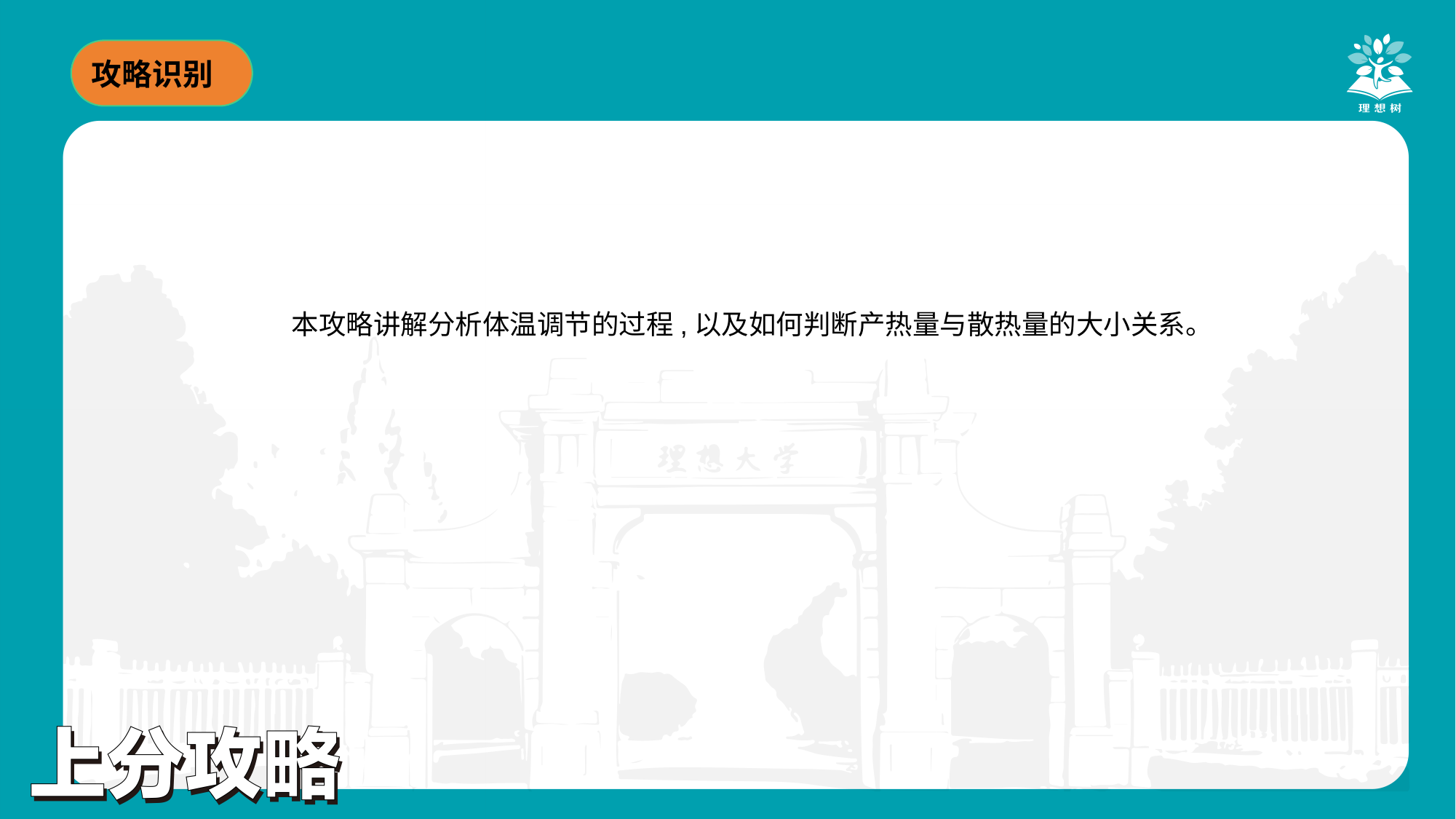

攻略识别
本攻略讲解分析体温调节的过程,以及如何判断产热量与散热量的大小关系。